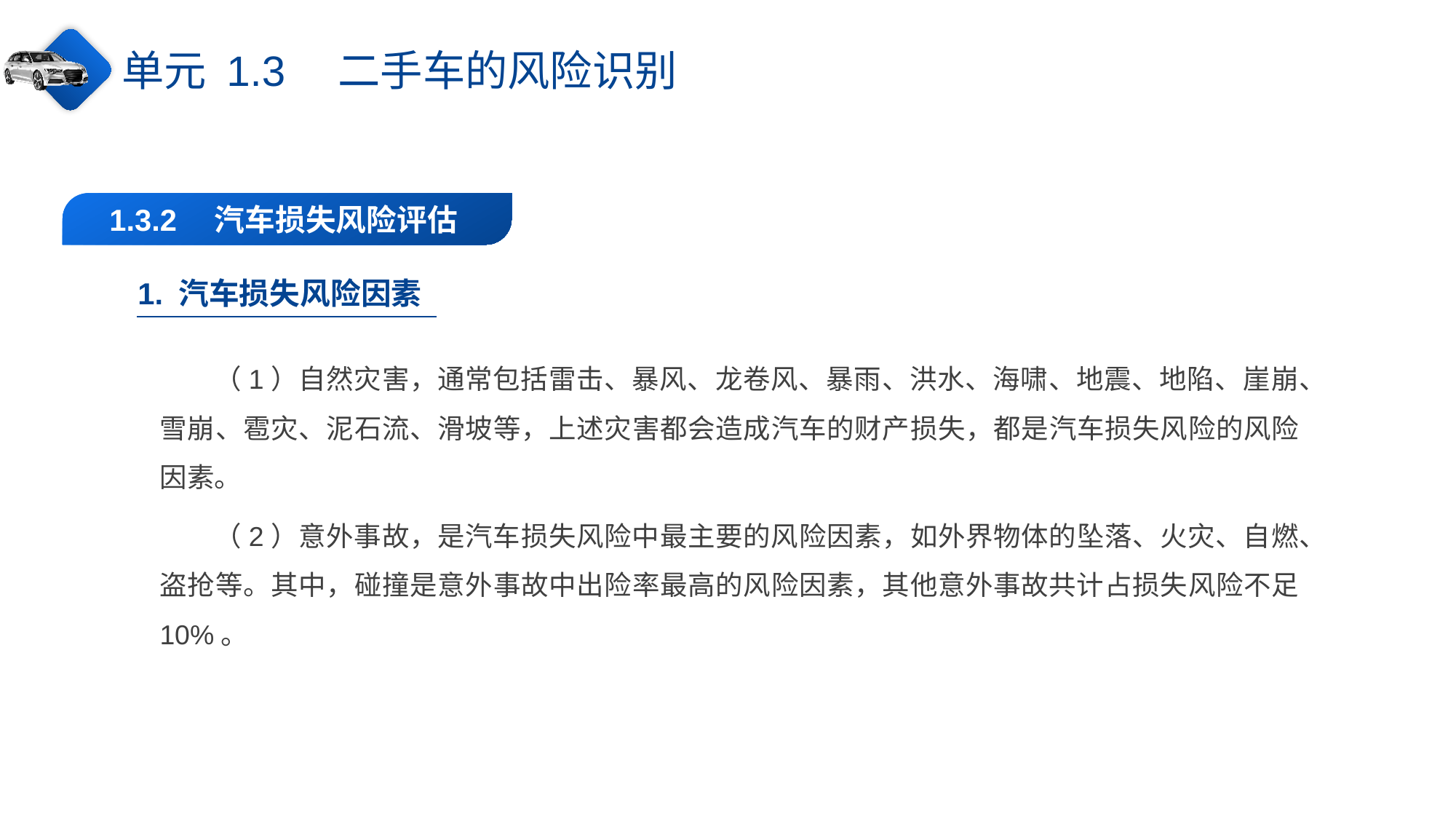

单元 1.3　二手车的风险识别
1.3.2　汽车损失风险评估
1. 汽车损失风险因素
（1）自然灾害，通常包括雷击、暴风、龙卷风、暴雨、洪水、海啸、地震、地陷、崖崩、雪崩、雹灾、泥石流、滑坡等，上述灾害都会造成汽车的财产损失，都是汽车损失风险的风险因素。
（2）意外事故，是汽车损失风险中最主要的风险因素，如外界物体的坠落、火灾、自燃、盗抢等。其中，碰撞是意外事故中出险率最高的风险因素，其他意外事故共计占损失风险不足 10%。